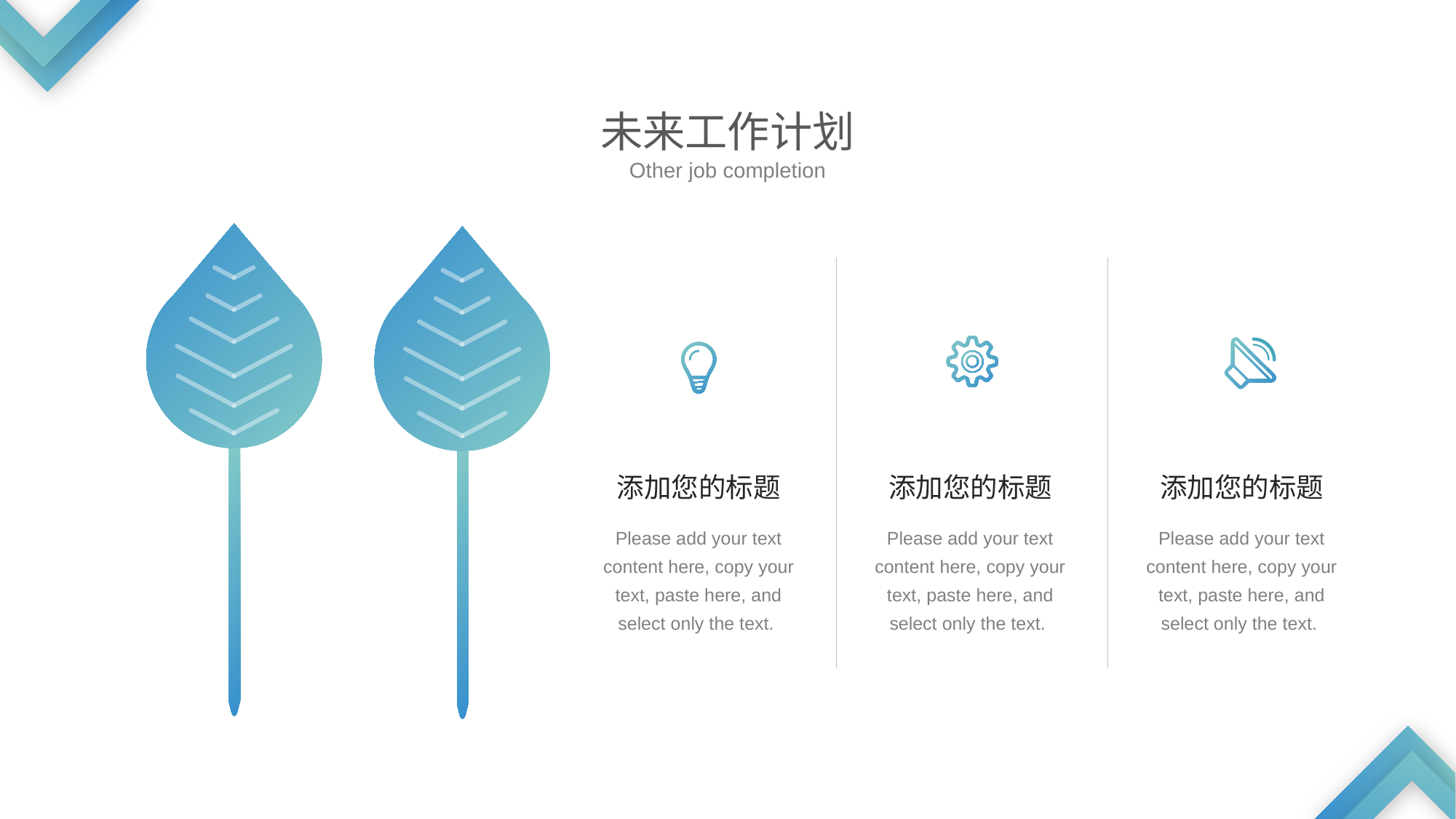

未来工作计划
Other job completion

添加您的标题
添加您的标题
添加您的标题
Please add your text content here, copy your text, paste here, and select only the text.
Please add your text content here, copy your text, paste here, and select only the text.
Please add your text content here, copy your text, paste here, and select only the text.